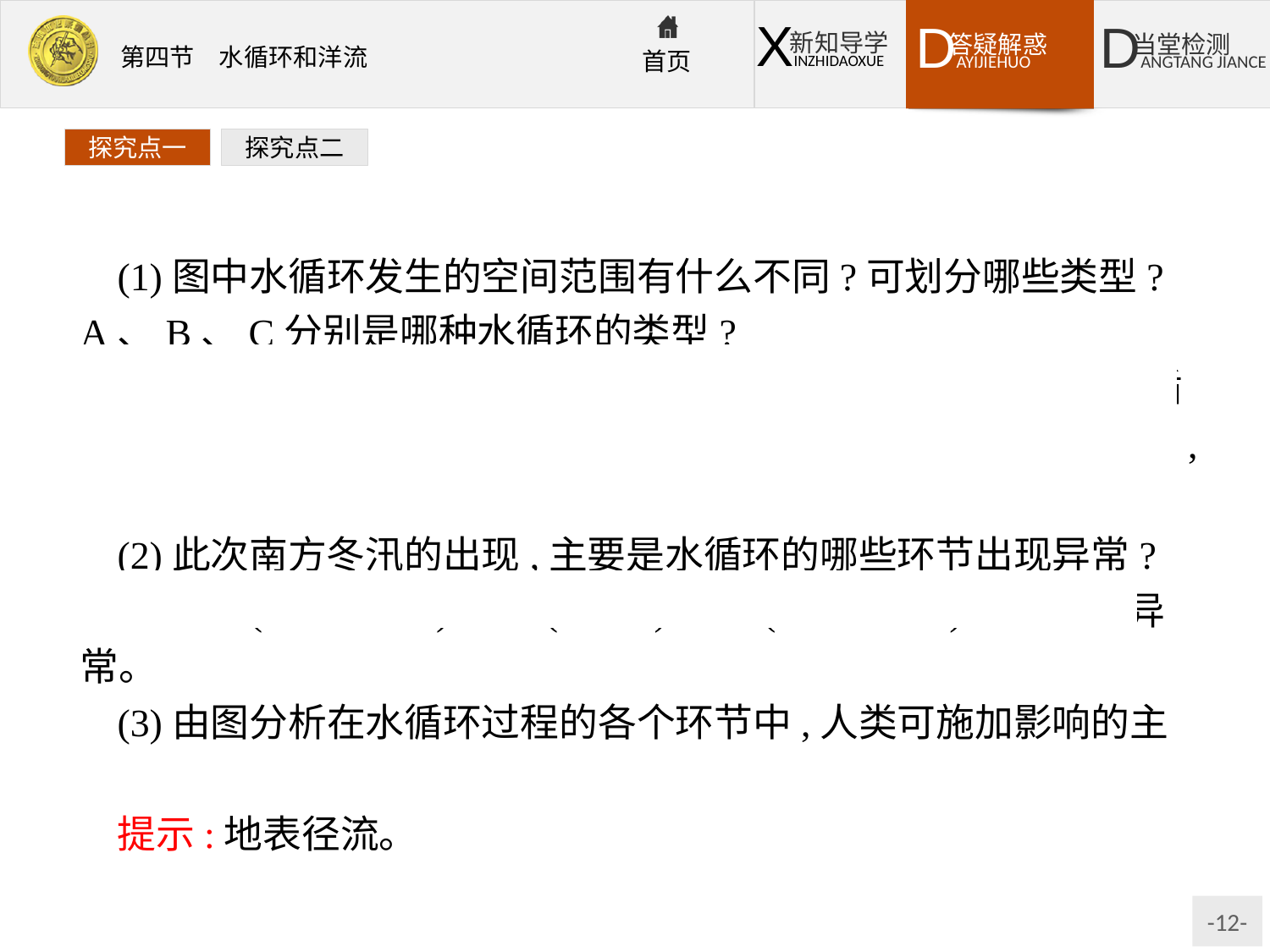

探究点一
探究点二
(1)图中水循环发生的空间范围有什么不同?可划分哪些类型?A、B、C分别是哪种水循环的类型?
提示:海洋和陆地之间的为海陆间循环;在陆地上的为陆地内循环;在海洋上的为海上内循环。A为海陆间循环,B为海上内循环,C为陆地内循环。
(2)此次南方冬汛的出现,主要是水循环的哪些环节出现异常?
提示:①(水汽输送)、⑤(降水)、③(地表径流)环节发生异常。
(3)由图分析在水循环过程的各个环节中,人类可施加影响的主要环节是什么?
提示:地表径流。